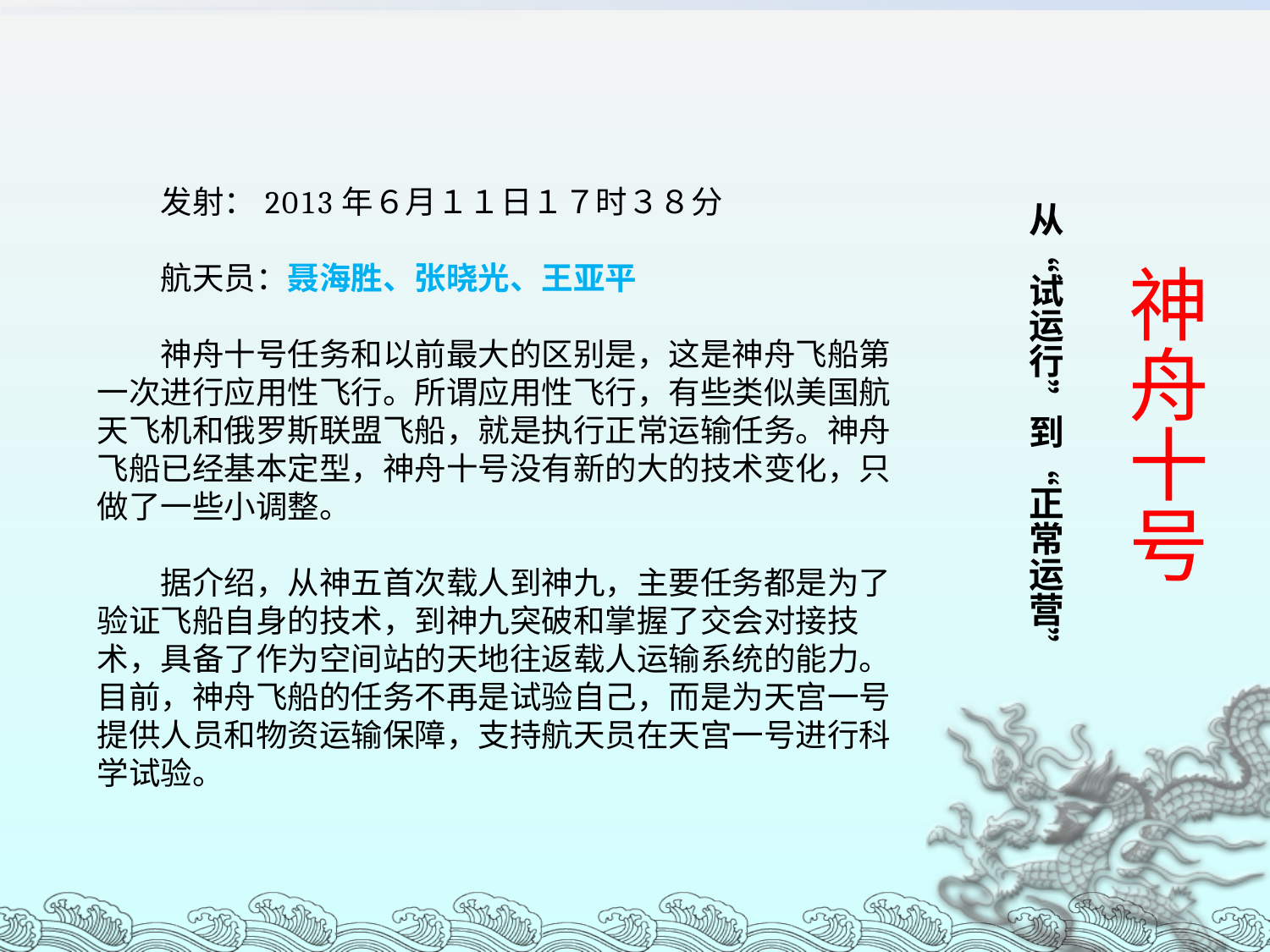

# 神舟十号
从“试运行”到“正常运营”
　　发射：2013年６月１１日１７时３８分

　　航天员：聂海胜、张晓光、王亚平

　　神舟十号任务和以前最大的区别是，这是神舟飞船第一次进行应用性飞行。所谓应用性飞行，有些类似美国航天飞机和俄罗斯联盟飞船，就是执行正常运输任务。神舟飞船已经基本定型，神舟十号没有新的大的技术变化，只做了一些小调整。

　　据介绍，从神五首次载人到神九，主要任务都是为了验证飞船自身的技术，到神九突破和掌握了交会对接技术，具备了作为空间站的天地往返载人运输系统的能力。目前，神舟飞船的任务不再是试验自己，而是为天宫一号提供人员和物资运输保障，支持航天员在天宫一号进行科学试验。